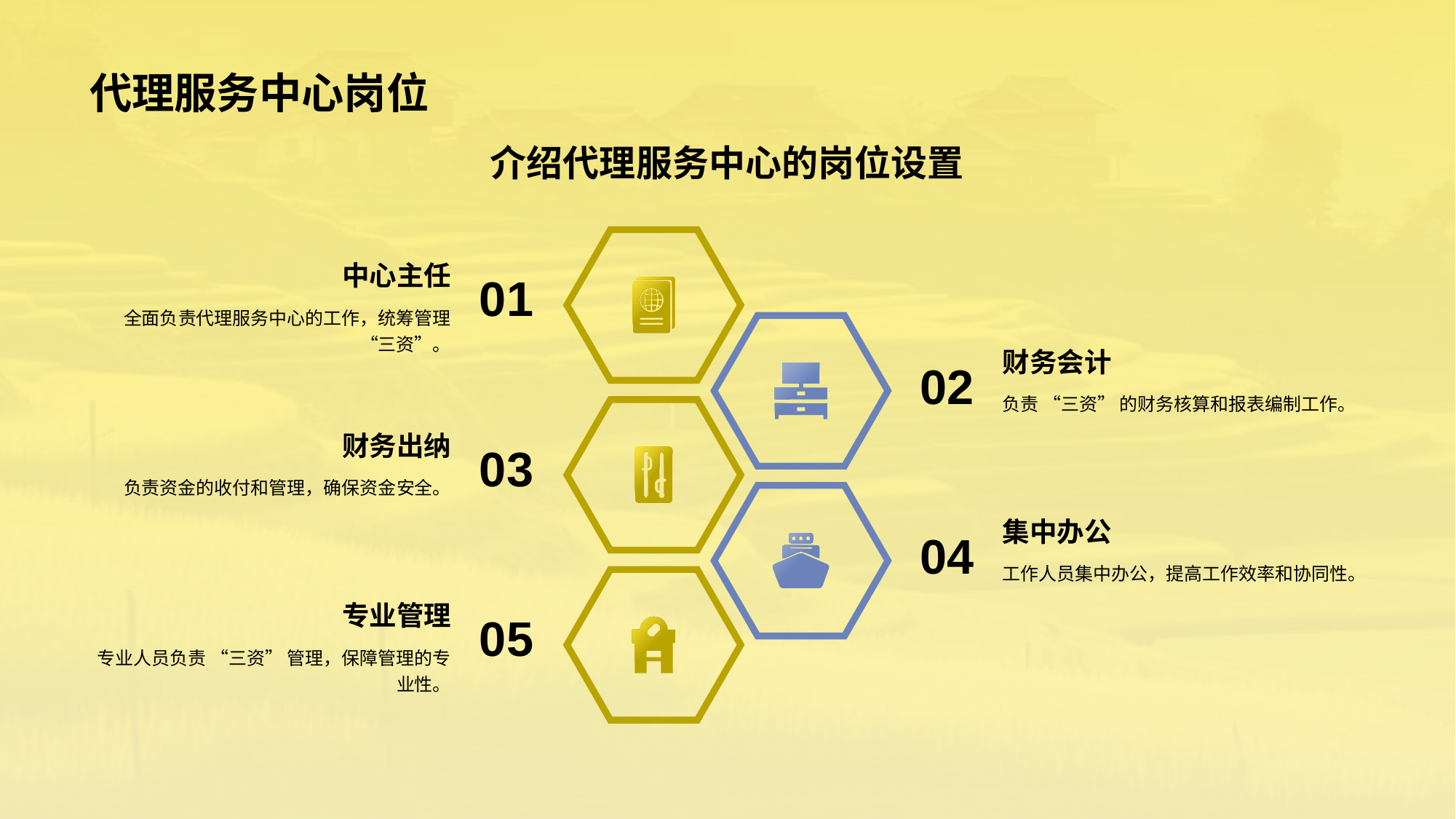

# 代理服务中心岗位
介绍代理服务中心的岗位设置

中心主任
01

全面负责代理服务中心的工作，统筹管理 “三资”。

财务会计
02

负责 “三资” 的财务核算和报表编制工作。

财务出纳
03

负责资金的收付和管理，确保资金安全。

集中办公
04

工作人员集中办公，提高工作效率和协同性。

专业管理
05

专业人员负责 “三资” 管理，保障管理的专业性。